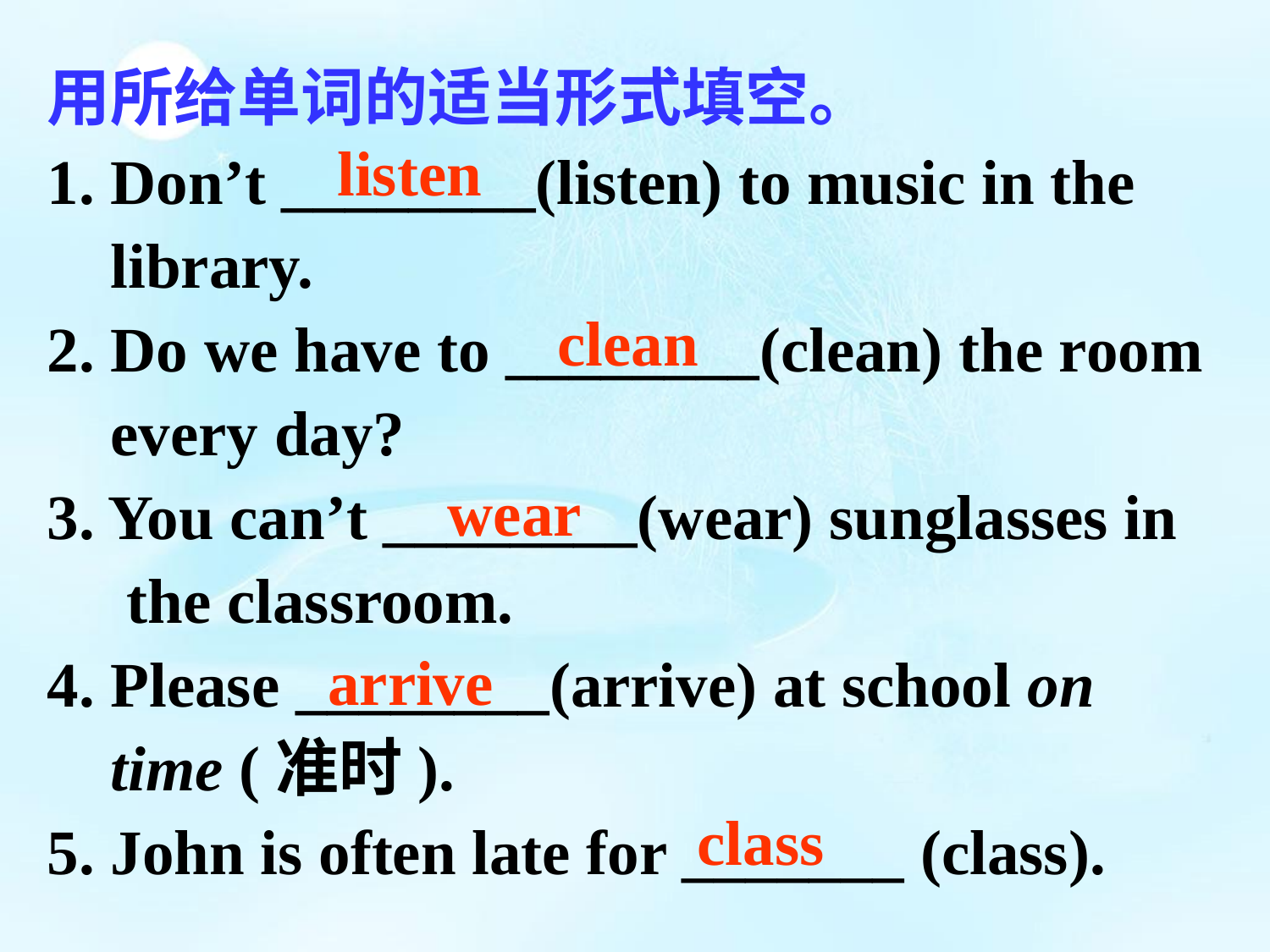

用所给单词的适当形式填空。
1. Don’t ________(listen) to music in the
    library.
2. Do we have to ________(clean) the room
    every day?
3. You can’t ________(wear) sunglasses in
     the classroom.
4. Please ________(arrive) at school on
    time (准时).
5. John is often late for _______ (class).
listen
clean
wear
arrive
class